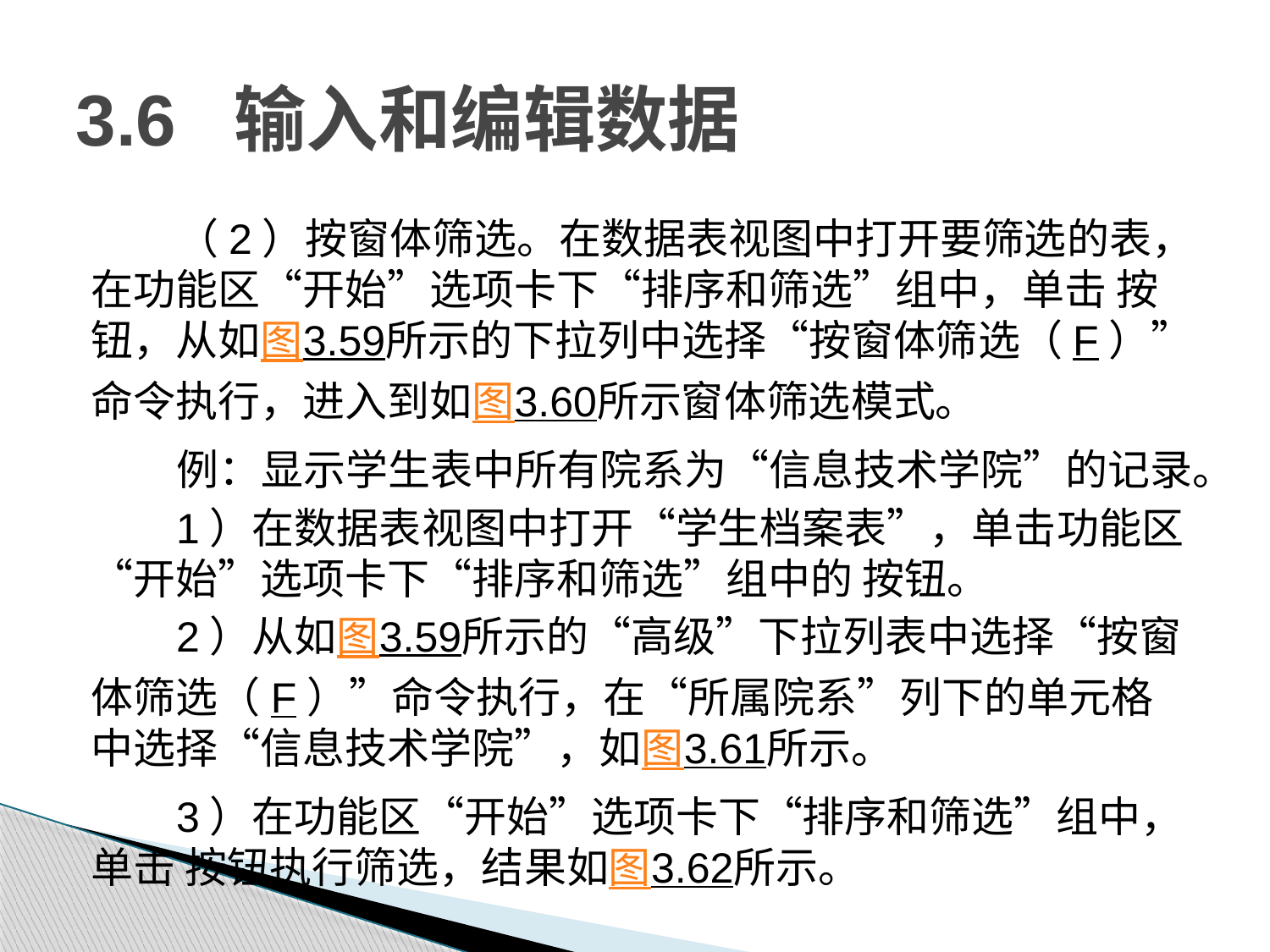

# 3.6  输入和编辑数据
（2）按窗体筛选。在数据表视图中打开要筛选的表，在功能区“开始”选项卡下“排序和筛选”组中，单击 按钮，从如图3.59所示的下拉列中选择“按窗体筛选（F）”命令执行，进入到如图3.60所示窗体筛选模式。
例：显示学生表中所有院系为“信息技术学院”的记录。
1）在数据表视图中打开“学生档案表”，单击功能区“开始”选项卡下“排序和筛选”组中的 按钮。
2）从如图3.59所示的“高级”下拉列表中选择“按窗体筛选（F）”命令执行，在“所属院系”列下的单元格中选择“信息技术学院”，如图3.61所示。
3）在功能区“开始”选项卡下“排序和筛选”组中，单击 按钮执行筛选，结果如图3.62所示。